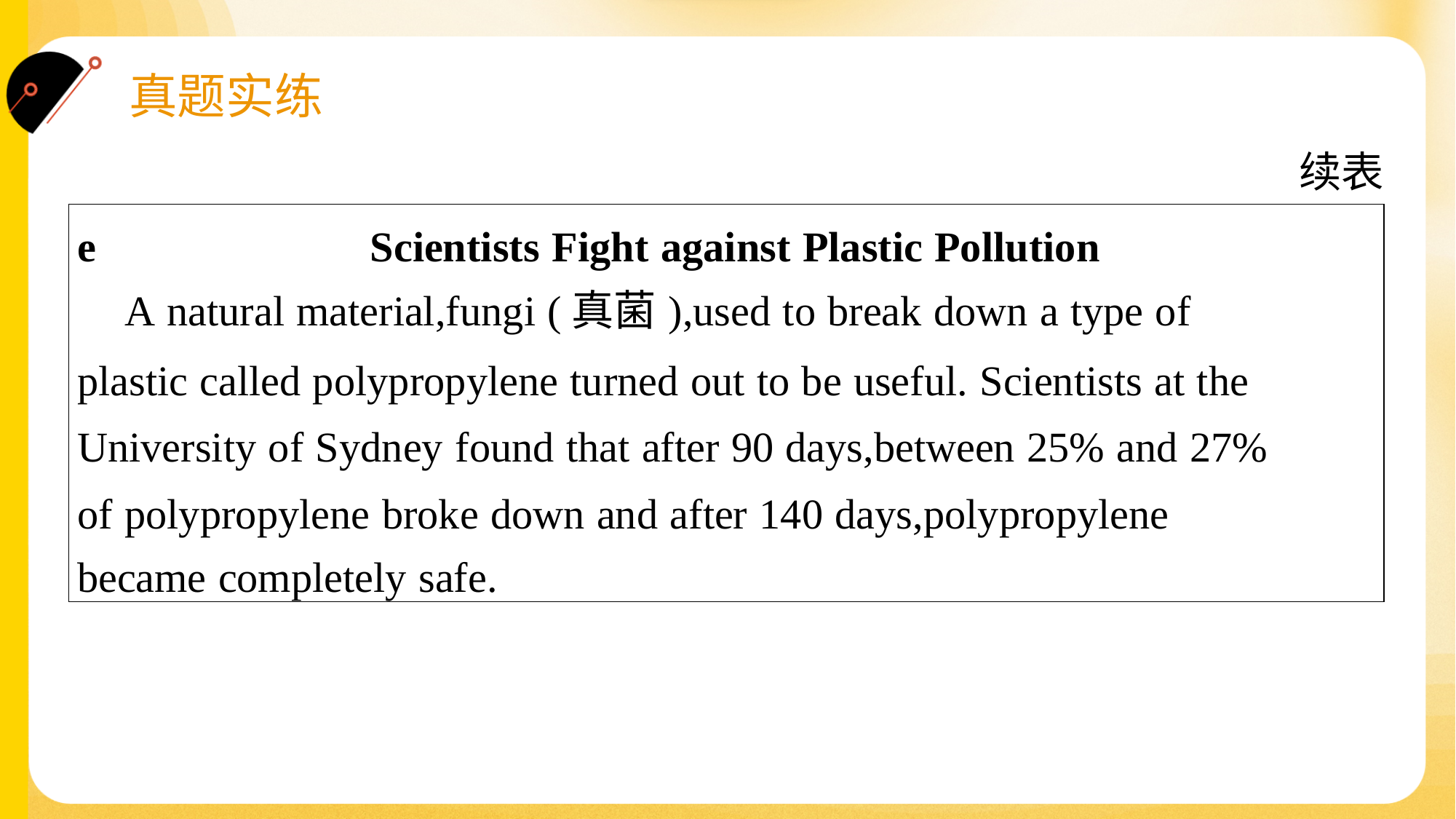

续表
| e Scientists Fight against Plastic Pollution A natural material,fungi (真菌),used to break down a type of plastic called polypropylene turned out to be useful. Scientists at the University of Sydney found that after 90 days,between 25% and 27% of polypropylene broke down and after 140 days,polypropylene became completely safe. |
| --- |